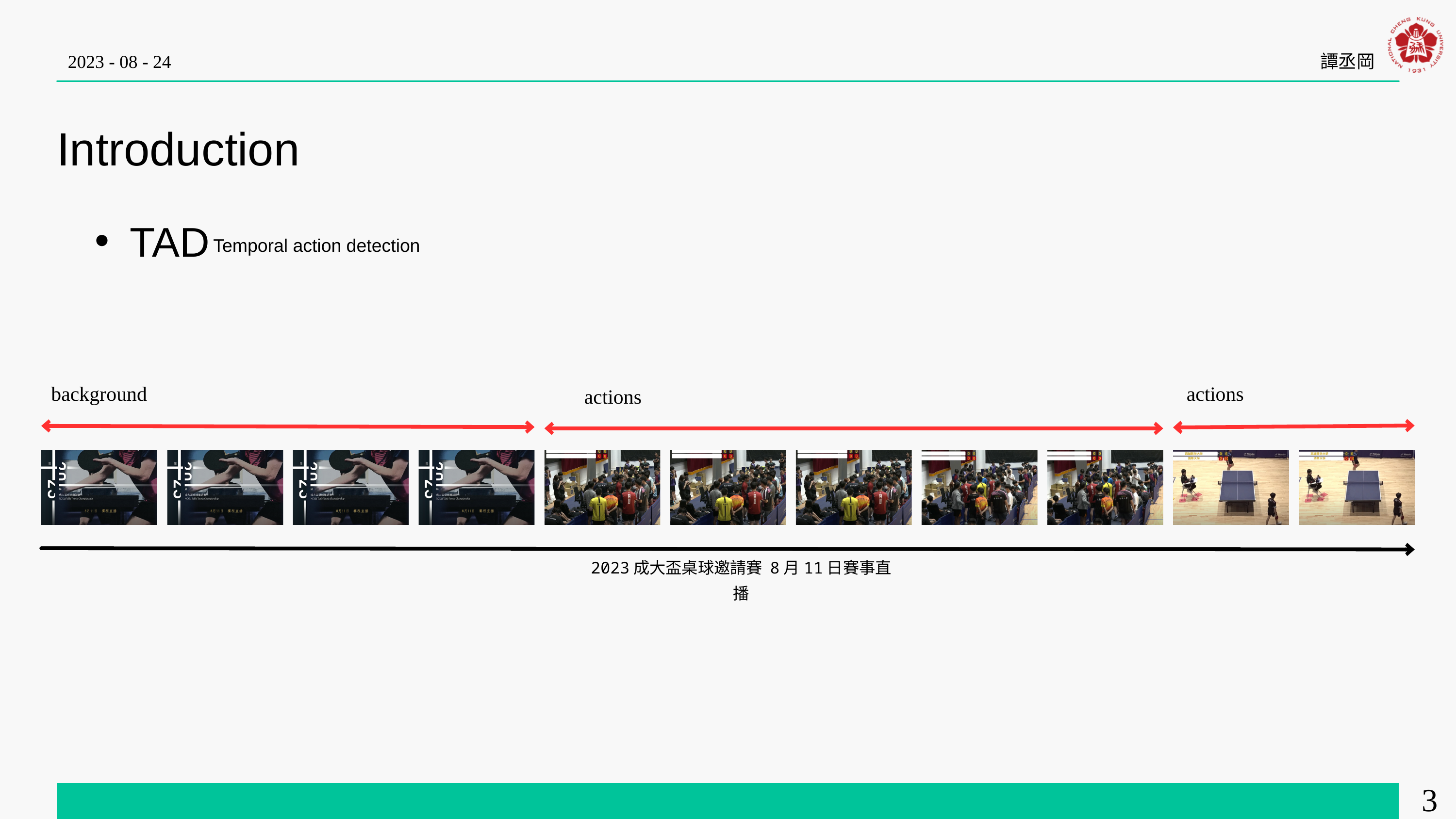

2023 - 08 - 24
譚丞岡

Introduction
TAD
Temporal action detection
background
actions
actions

2023成大盃桌球邀請賽 8月11日賽事直播
3